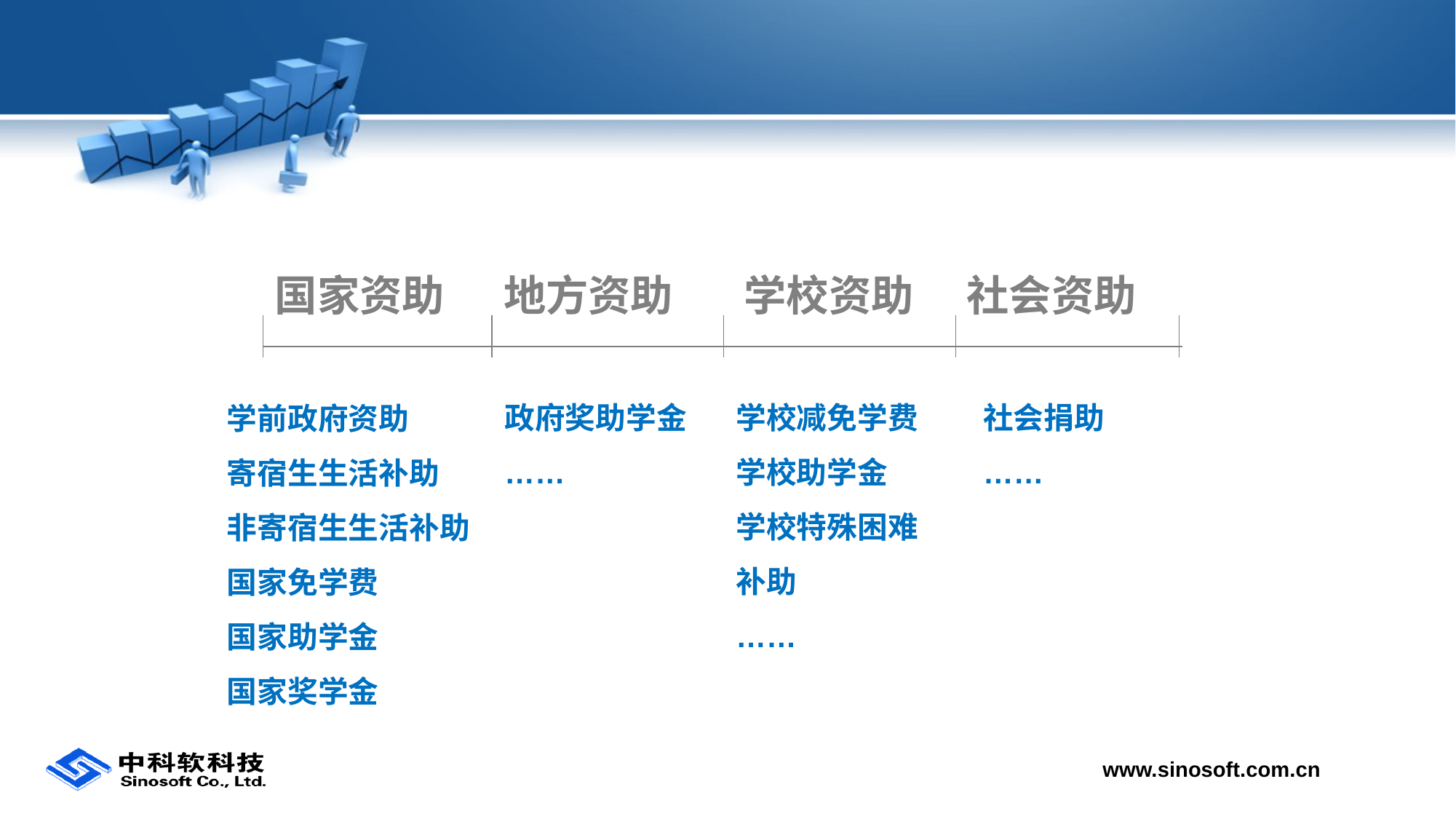

业务范围
用户范围
功能范围
集成范围
国家资助
地方资助
学校资助
社会资助
学校减免学费
学校助学金
学校特殊困难补助
……
社会捐助
……
政府奖助学金
……
学前政府资助
寄宿生生活补助
非寄宿生生活补助
国家免学费
国家助学金
国家奖学金